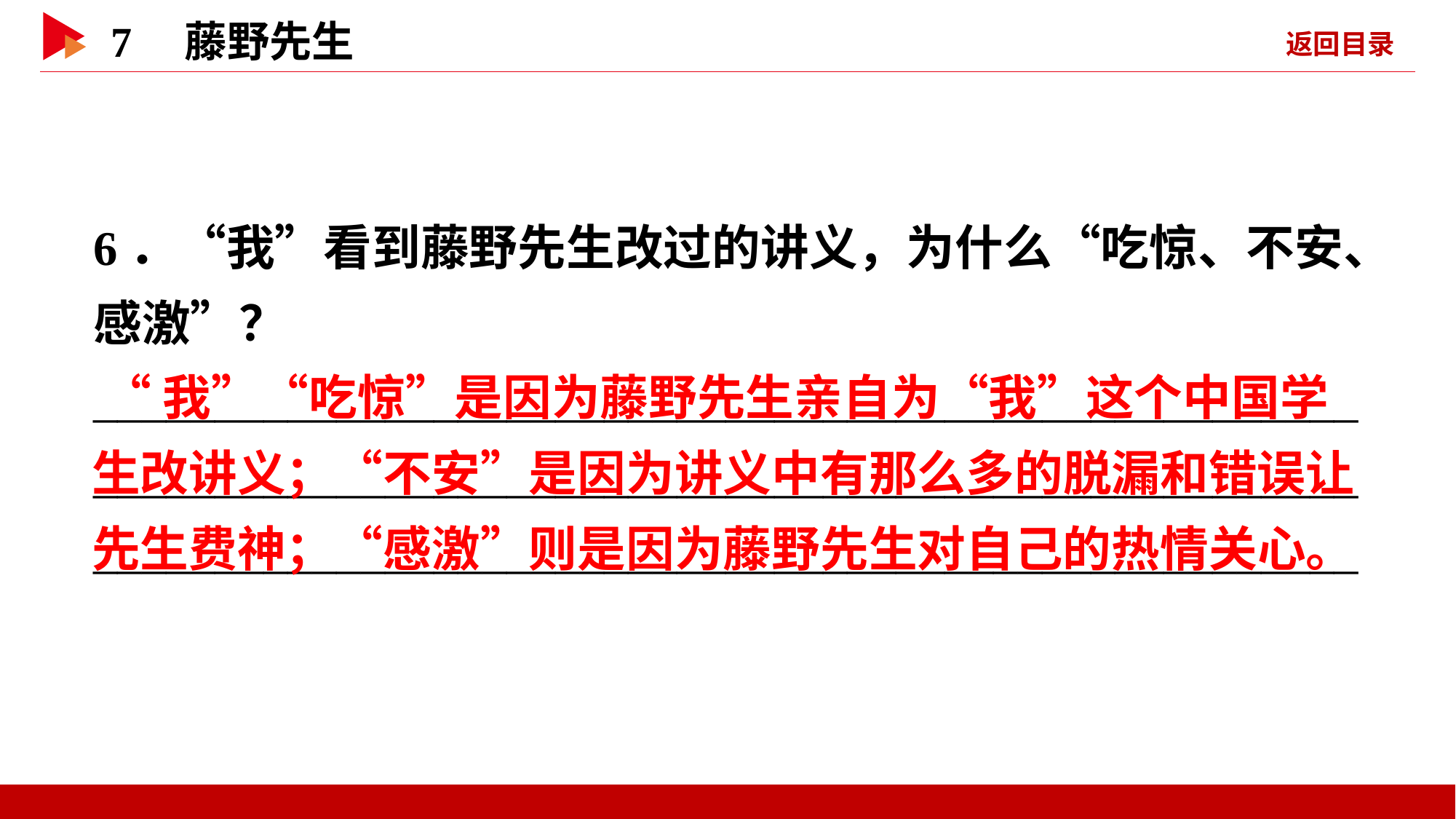

6．“我”看到藤野先生改过的讲义，为什么“吃惊、不安、感激”？
____________________________________________________________________________________________________________________________________________________________
 “我”“吃惊”是因为藤野先生亲自为“我”这个中国学生改讲义；“不安”是因为讲义中有那么多的脱漏和错误让先生费神；“感激”则是因为藤野先生对自己的热情关心。